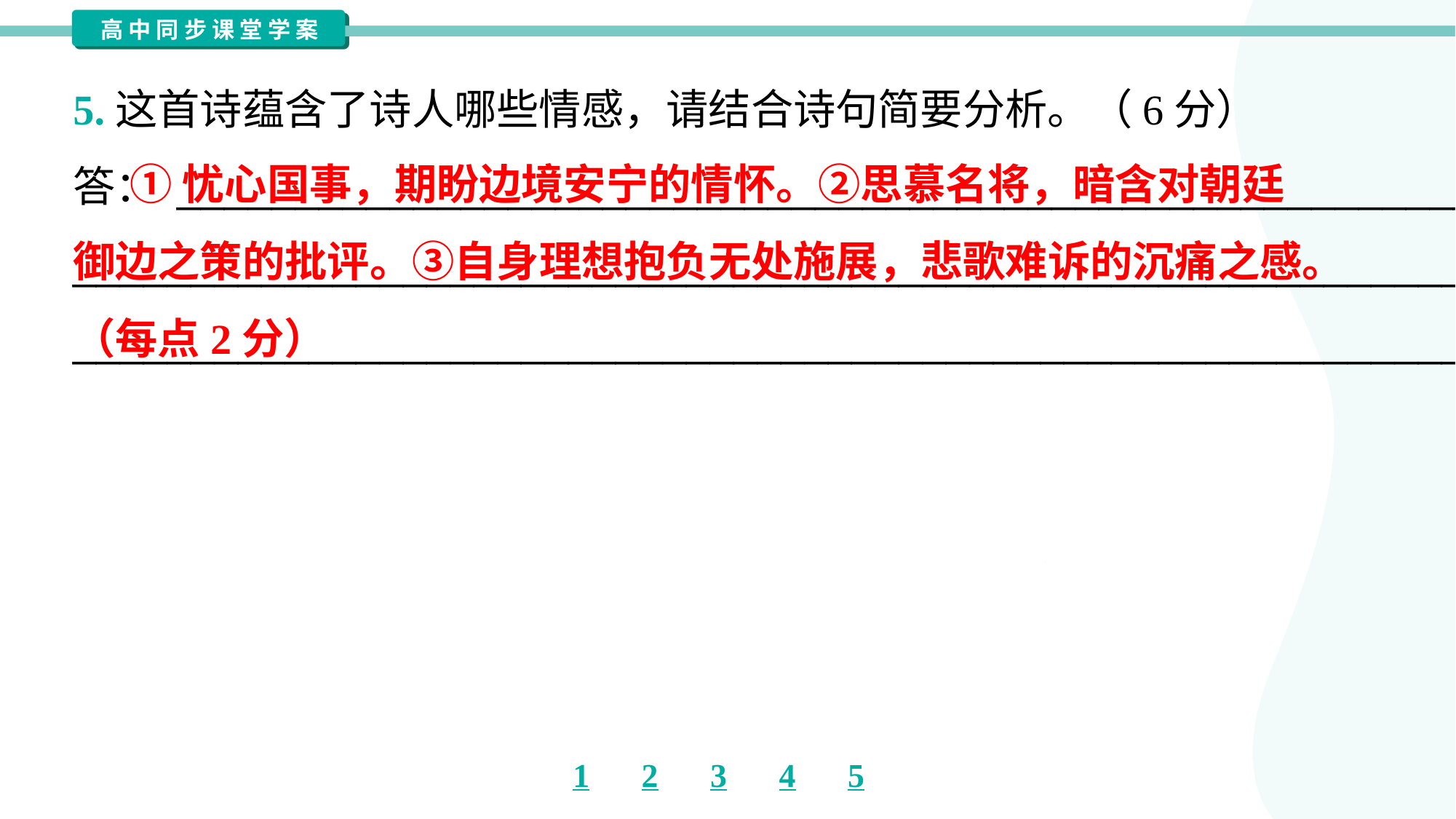

5.这首诗蕴含了诗人哪些情感，请结合诗句简要分析。（6分）
答： ________________________________________________________
_____________________________________________________________
_____________________________________________________________
      ①忧心国事，期盼边境安宁的情怀。②思慕名将，暗含对朝廷
御边之策的批评。③自身理想抱负无处施展，悲歌难诉的沉痛之感。
（每点2分）